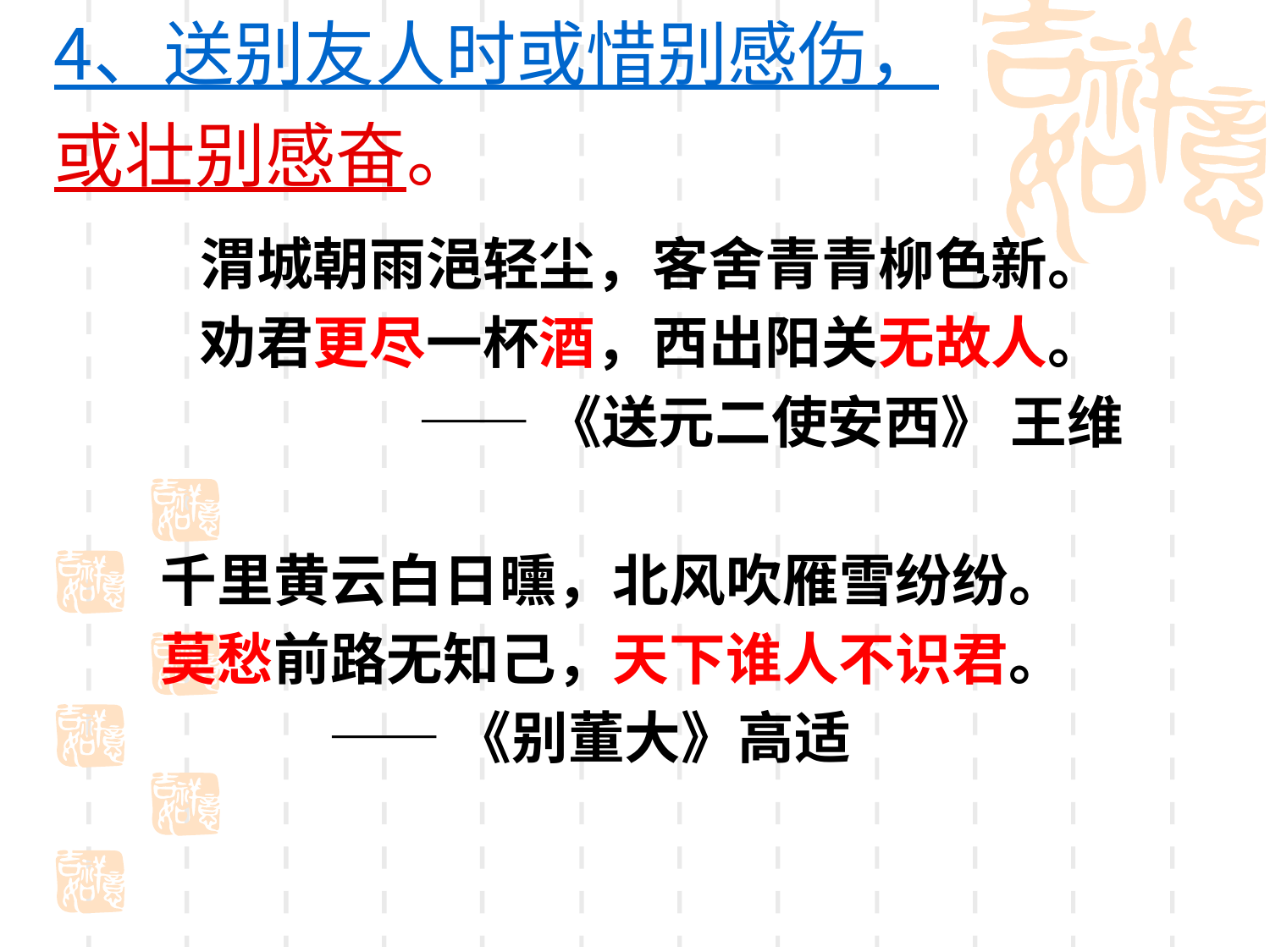

4、送别友人时或惜别感伤，
或壮别感奋。
  渭城朝雨浥轻尘，客舍青青柳色新。
  劝君更尽一杯酒，西出阳关无故人。
                    ——《送元二使安西》 王维

千里黄云白日曛，北风吹雁雪纷纷。
莫愁前路无知己，天下谁人不识君。
             ——《别董大》高适